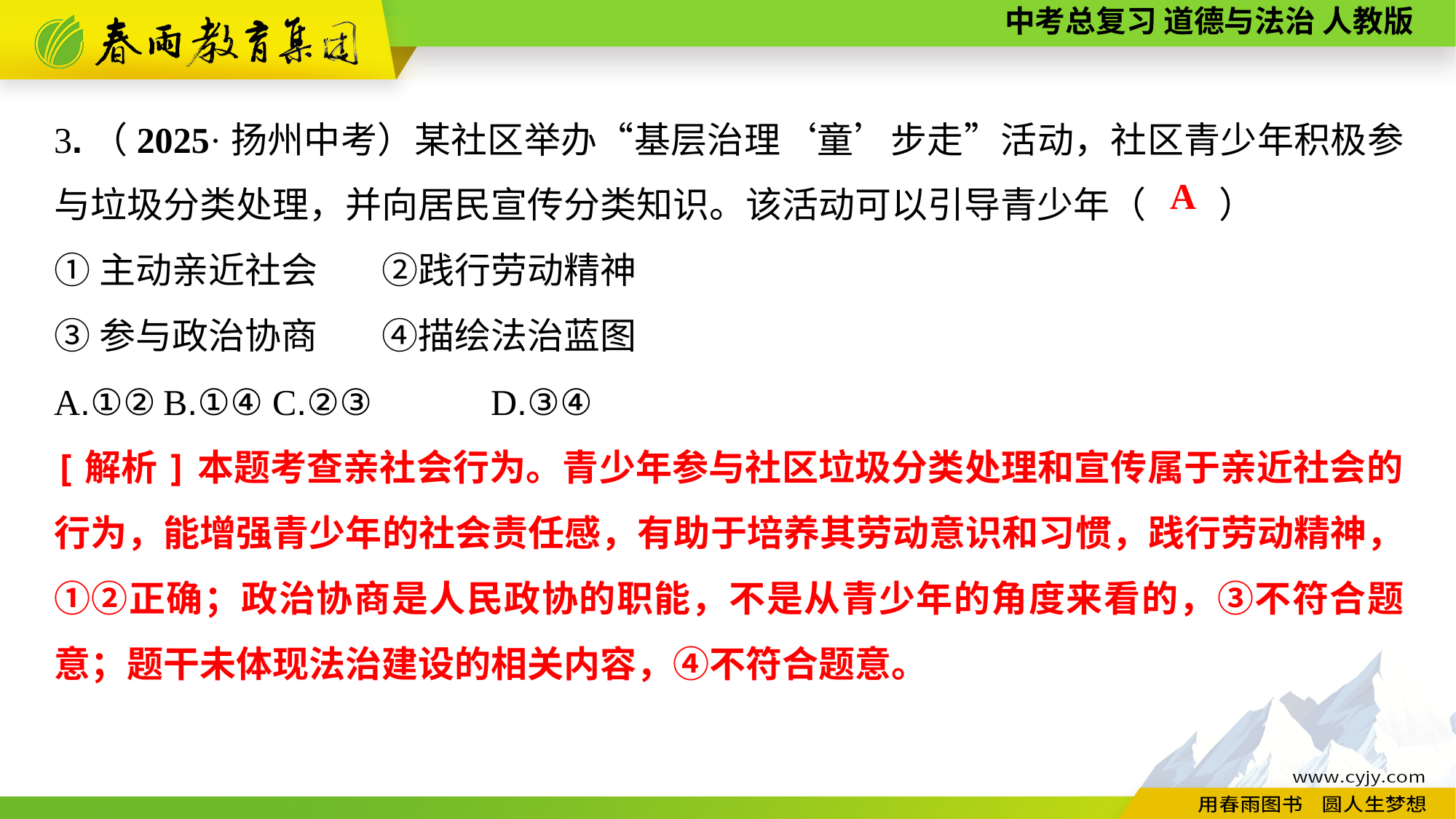

3.（2025·扬州中考）某社区举办“基层治理‘童’步走”活动，社区青少年积极参与垃圾分类处理，并向居民宣传分类知识。该活动可以引导青少年（　　）
①主动亲近社会	②践行劳动精神
③参与政治协商	④描绘法治蓝图
A.①②	B.①④	C.②③		D.③④
A
[解析]本题考查亲社会行为。青少年参与社区垃圾分类处理和宣传属于亲近社会的行为，能增强青少年的社会责任感，有助于培养其劳动意识和习惯，践行劳动精神，①②正确；政治协商是人民政协的职能，不是从青少年的角度来看的，③不符合题意；题干未体现法治建设的相关内容，④不符合题意。